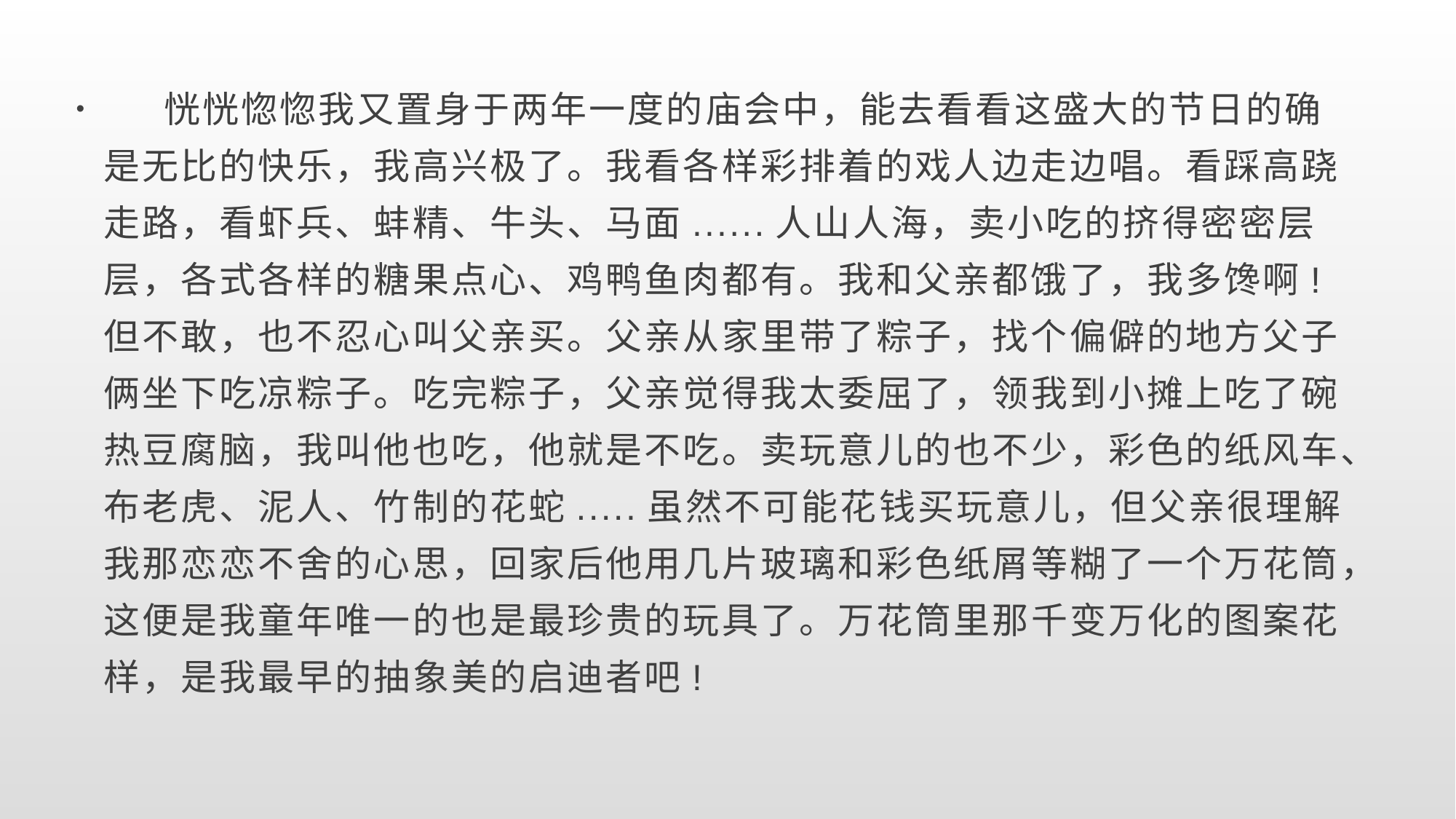

恍恍惚惚我又置身于两年一度的庙会中，能去看看这盛大的节日的确是无比的快乐，我高兴极了。我看各样彩排着的戏人边走边唱。看踩高跷走路，看虾兵、蚌精、牛头、马面......人山人海，卖小吃的挤得密密层层，各式各样的糖果点心、鸡鸭鱼肉都有。我和父亲都饿了，我多馋啊!但不敢，也不忍心叫父亲买。父亲从家里带了粽子，找个偏僻的地方父子俩坐下吃凉粽子。吃完粽子，父亲觉得我太委屈了，领我到小摊上吃了碗热豆腐脑，我叫他也吃，他就是不吃。卖玩意儿的也不少，彩色的纸风车、布老虎、泥人、竹制的花蛇.....虽然不可能花钱买玩意儿，但父亲很理解我那恋恋不舍的心思，回家后他用几片玻璃和彩色纸屑等糊了一个万花筒，这便是我童年唯一的也是最珍贵的玩具了。万花筒里那千变万化的图案花样，是我最早的抽象美的启迪者吧!